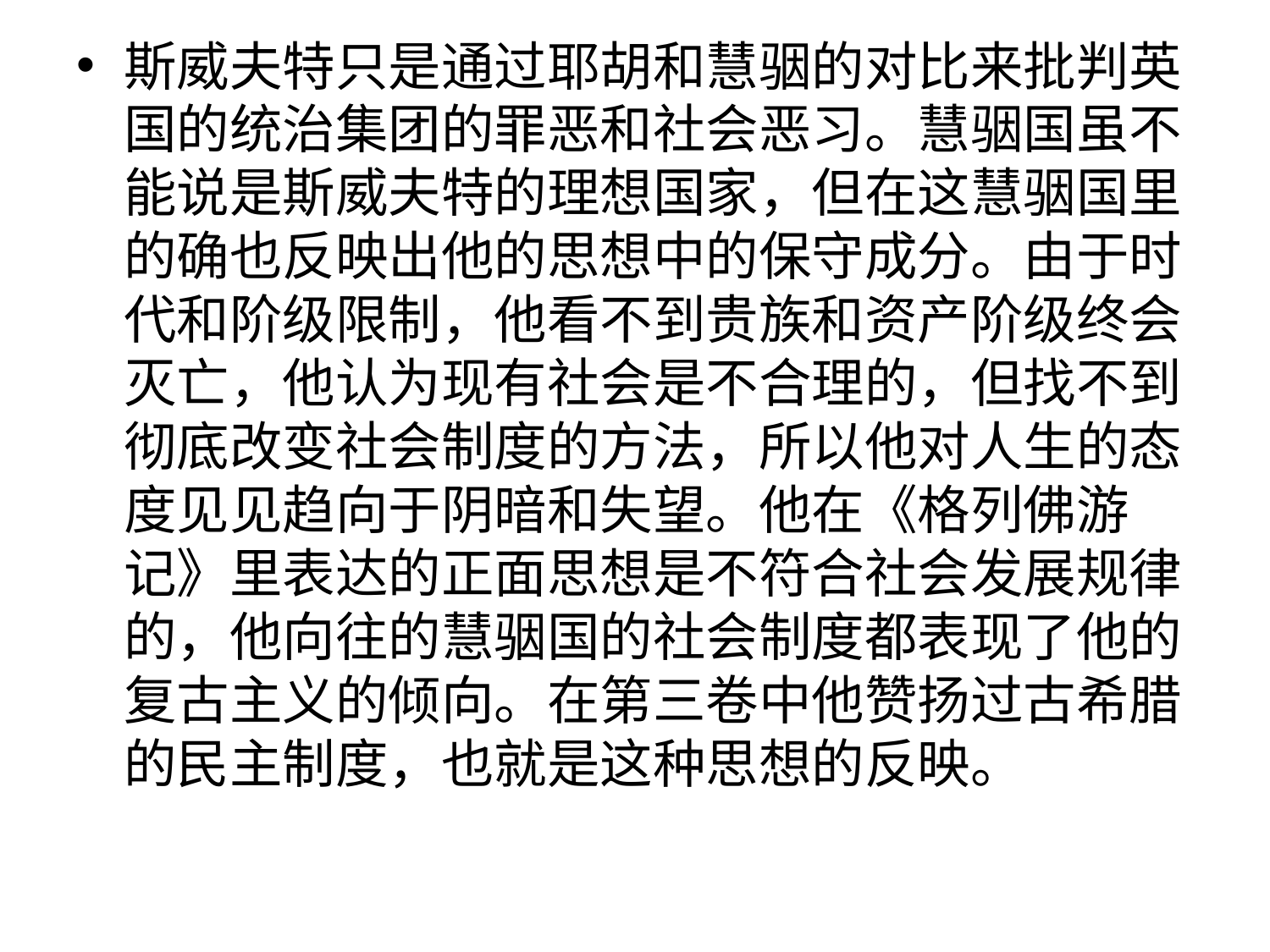

斯威夫特只是通过耶胡和慧骃的对比来批判英国的统治集团的罪恶和社会恶习。慧骃国虽不能说是斯威夫特的理想国家，但在这慧骃国里的确也反映出他的思想中的保守成分。由于时代和阶级限制，他看不到贵族和资产阶级终会灭亡，他认为现有社会是不合理的，但找不到彻底改变社会制度的方法，所以他对人生的态度见见趋向于阴暗和失望。他在《格列佛游记》里表达的正面思想是不符合社会发展规律的，他向往的慧骃国的社会制度都表现了他的复古主义的倾向。在第三卷中他赞扬过古希腊的民主制度，也就是这种思想的反映。